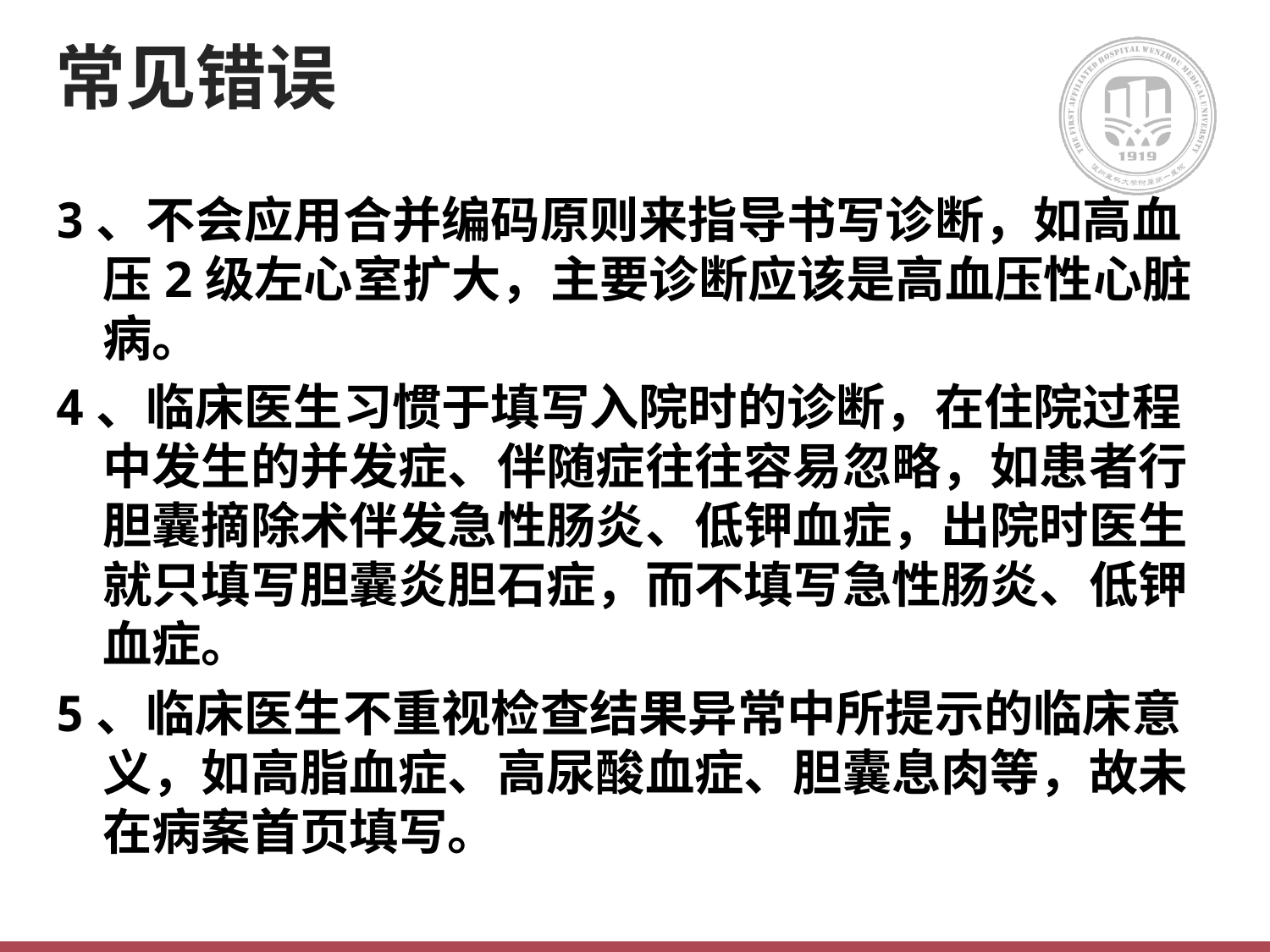

# 常见错误
3、不会应用合并编码原则来指导书写诊断，如高血压2级左心室扩大，主要诊断应该是高血压性心脏病。
4、临床医生习惯于填写入院时的诊断，在住院过程中发生的并发症、伴随症往往容易忽略，如患者行胆囊摘除术伴发急性肠炎、低钾血症，出院时医生就只填写胆囊炎胆石症，而不填写急性肠炎、低钾血症。
5、临床医生不重视检查结果异常中所提示的临床意义，如高脂血症、高尿酸血症、胆囊息肉等，故未在病案首页填写。